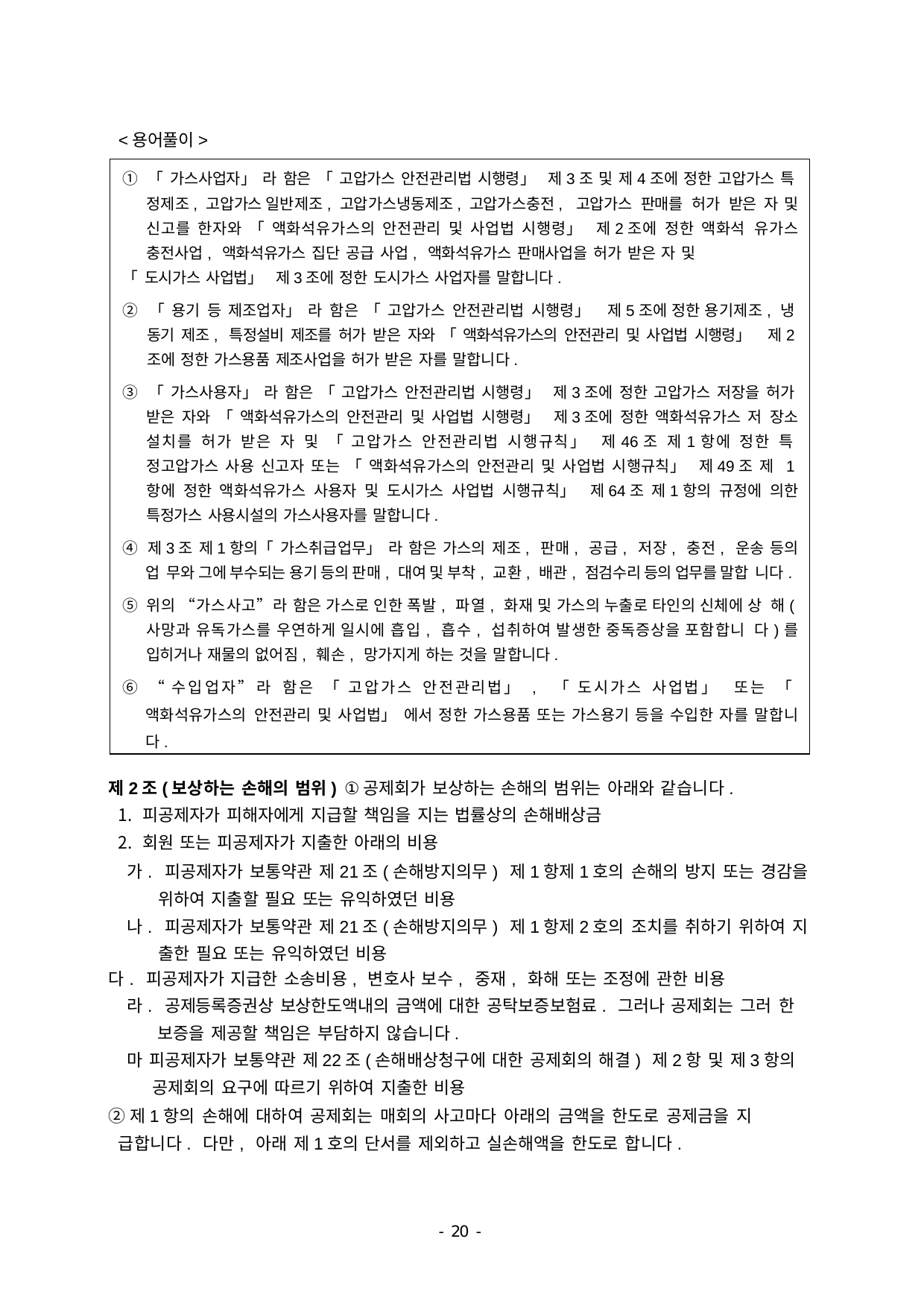

<용어풀이>
① 「가스사업자」라 함은 「고압가스 안전관리법 시행령」 제3조 및 제4조에 정한 고압가스 특  정제조, 고압가스 일반제조, 고압가스냉동제조, 고압가스충전, 고압가스 판매를 허가 받은  자 및 신고를 한자와 「액화석유가스의 안전관리 및 사업법 시행령」 제2조에 정한 액화석  유가스 충전사업, 액화석유가스 집단 공급 사업, 액화석유가스 판매사업을 허가 받은 자 및
「도시가스 사업법」 제3조에 정한 도시가스 사업자를 말합니다.
② 「용기 등 제조업자」라 함은 「고압가스 안전관리법 시행령」 제5조에 정한 용기제조, 냉  동기 제조, 특정설비 제조를 허가 받은 자와 「액화석유가스의 안전관리 및 사업법 시행령」 제2조에 정한 가스용품 제조사업을 허가 받은 자를 말합니다.
③ 「가스사용자」라 함은 「고압가스 안전관리법 시행령」 제3조에 정한 고압가스 저장을 허가  받은 자와 「액화석유가스의 안전관리 및 사업법 시행령」 제3조에 정한 액화석유가스 저  장소 설치를 허가 받은 자 및 「고압가스 안전관리법 시행규칙」 제46조 제1항에 정한 특  정고압가스 사용 신고자 또는 「액화석유가스의 안전관리 및 사업법 시행규칙」 제49조 제  1항에 정한 액화석유가스 사용자 및 도시가스 사업법 시행규칙」 제64조 제1항의 규정에  의한 특정가스 사용시설의 가스사용자를 말합니다.
④ 제3조 제1항의「가스취급업무」라 함은 가스의 제조, 판매, 공급, 저장, 충전, 운송 등의 업  무와 그에 부수되는 용기 등의 판매, 대여 및 부착, 교환, 배관, 점검수리 등의 업무를 말합  니다.
⑤ 위의 “가스사고”라 함은 가스로 인한 폭발, 파열, 화재 및 가스의 누출로 타인의 신체에 상  해(사망과 유독가스를 우연하게 일시에 흡입, 흡수, 섭취하여 발생한 중독증상을 포함합니  다)를 입히거나 재물의 없어짐, 훼손, 망가지게 하는 것을 말합니다.
⑥ “수입업자”라 함은 「고압가스 안전관리법」, 「도시가스 사업법」 또는 「액화석유가스의  안전관리 및 사업법」에서 정한 가스용품 또는 가스용기 등을 수입한 자를 말합니다.

제2조(보상하는 손해의 범위) ①공제회가 보상하는 손해의 범위는 아래와 같습니다.
피공제자가 피해자에게 지급할 책임을 지는 법률상의 손해배상금
회원 또는 피공제자가 지출한 아래의 비용
가. 피공제자가 보통약관 제21조(손해방지의무) 제1항제1호의 손해의 방지 또는 경감을  위하여 지출할 필요 또는 유익하였던 비용
나. 피공제자가 보통약관 제21조(손해방지의무) 제1항제2호의 조치를 취하기 위하여 지  출한 필요 또는 유익하였던 비용
다. 피공제자가 지급한 소송비용, 변호사 보수, 중재, 화해 또는 조정에 관한 비용
라. 공제등록증권상 보상한도액내의 금액에 대한 공탁보증보험료. 그러나 공제회는 그러  한 보증을 제공할 책임은 부담하지 않습니다.
마 피공제자가 보통약관 제22조(손해배상청구에 대한 공제회의 해결) 제2항 및 제3항의  공제회의 요구에 따르기 위하여 지출한 비용
②제1항의 손해에 대하여 공제회는 매회의 사고마다 아래의 금액을 한도로 공제금을 지  급합니다. 다만, 아래 제1호의 단서를 제외하고 실손해액을 한도로 합니다.

- 20 -